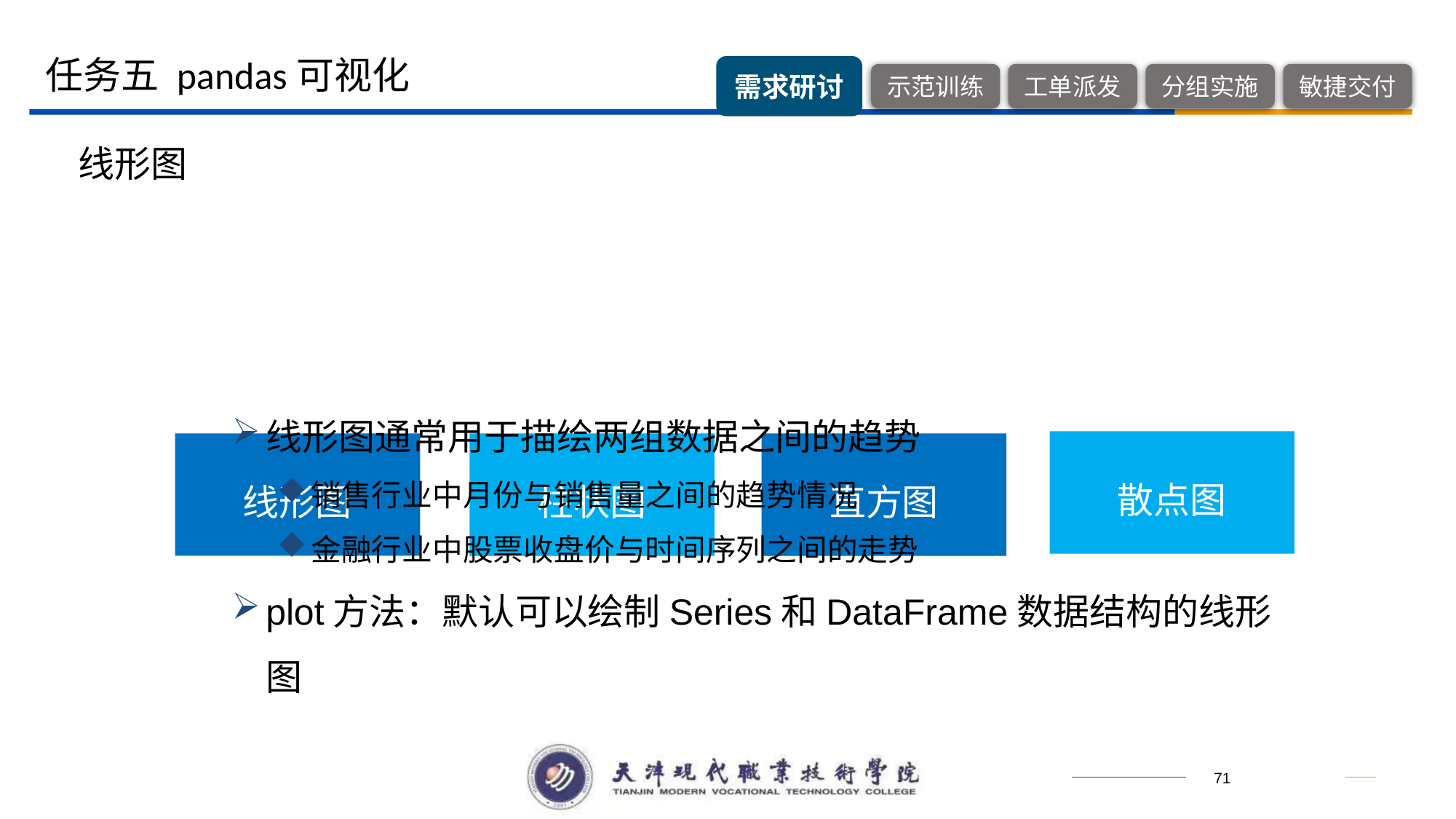

任务五 pandas可视化

线形图
线形图通常用于描绘两组数据之间的趋势
销售行业中月份与销售量之间的趋势情况
金融行业中股票收盘价与时间序列之间的走势
plot方法：默认可以绘制Series和DataFrame数据结构的线形图
散点图
线形图
柱状图
直方图